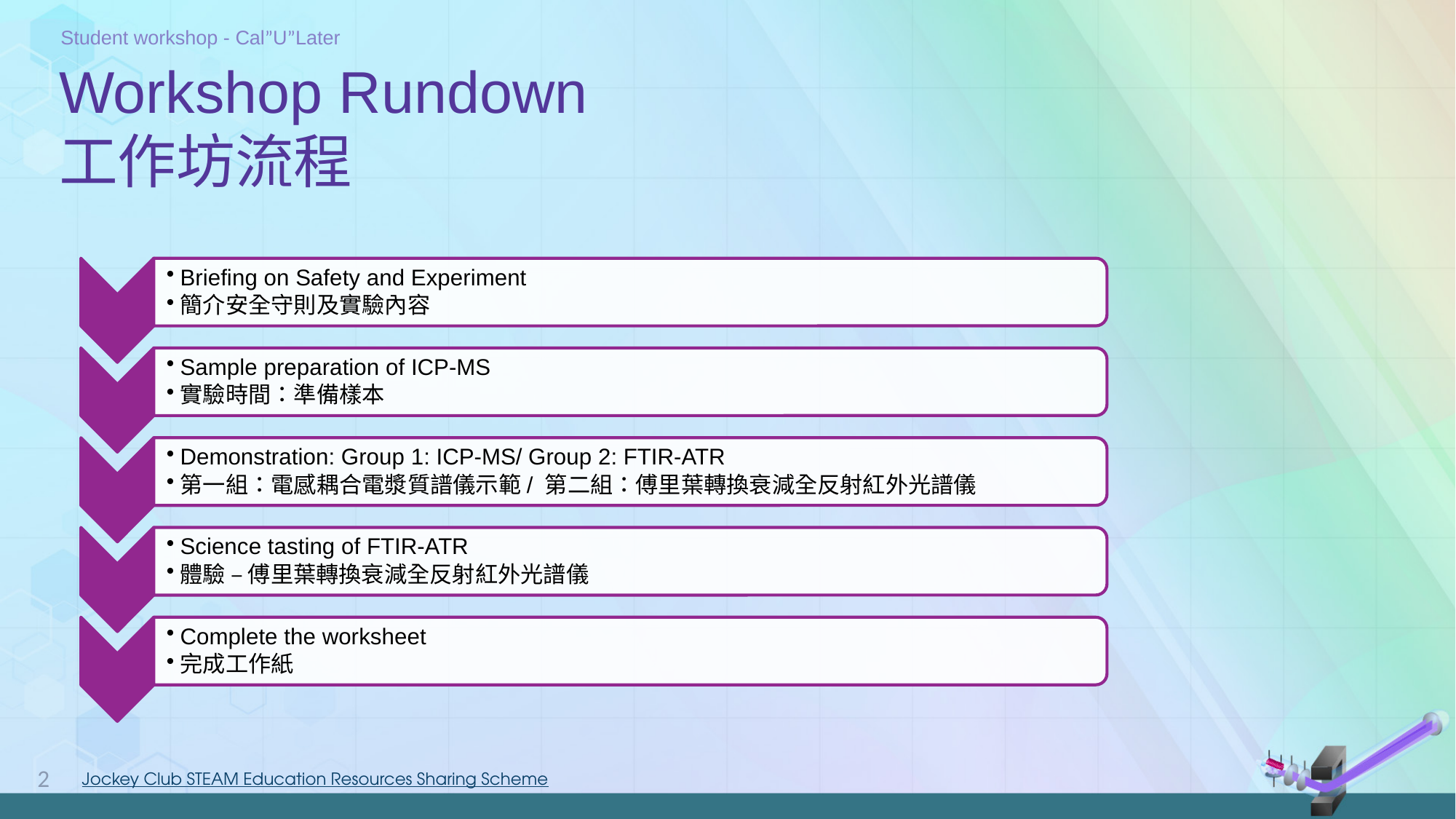

# Workshop Rundown 工作坊流程

Briefing on Safety and Experiment
簡介安全守則及實驗內容

Sample preparation of ICP-MS
實驗時間：準備樣本

Demonstration: Group 1: ICP-MS/ Group 2: FTIR-ATR
第一組：電感耦合電漿質譜儀示範/ 第二組：傅里葉轉換衰減全反射紅外光譜儀

Science tasting of FTIR-ATR
體驗 – 傅里葉轉換衰減全反射紅外光譜儀

Complete the worksheet
完成工作紙
2